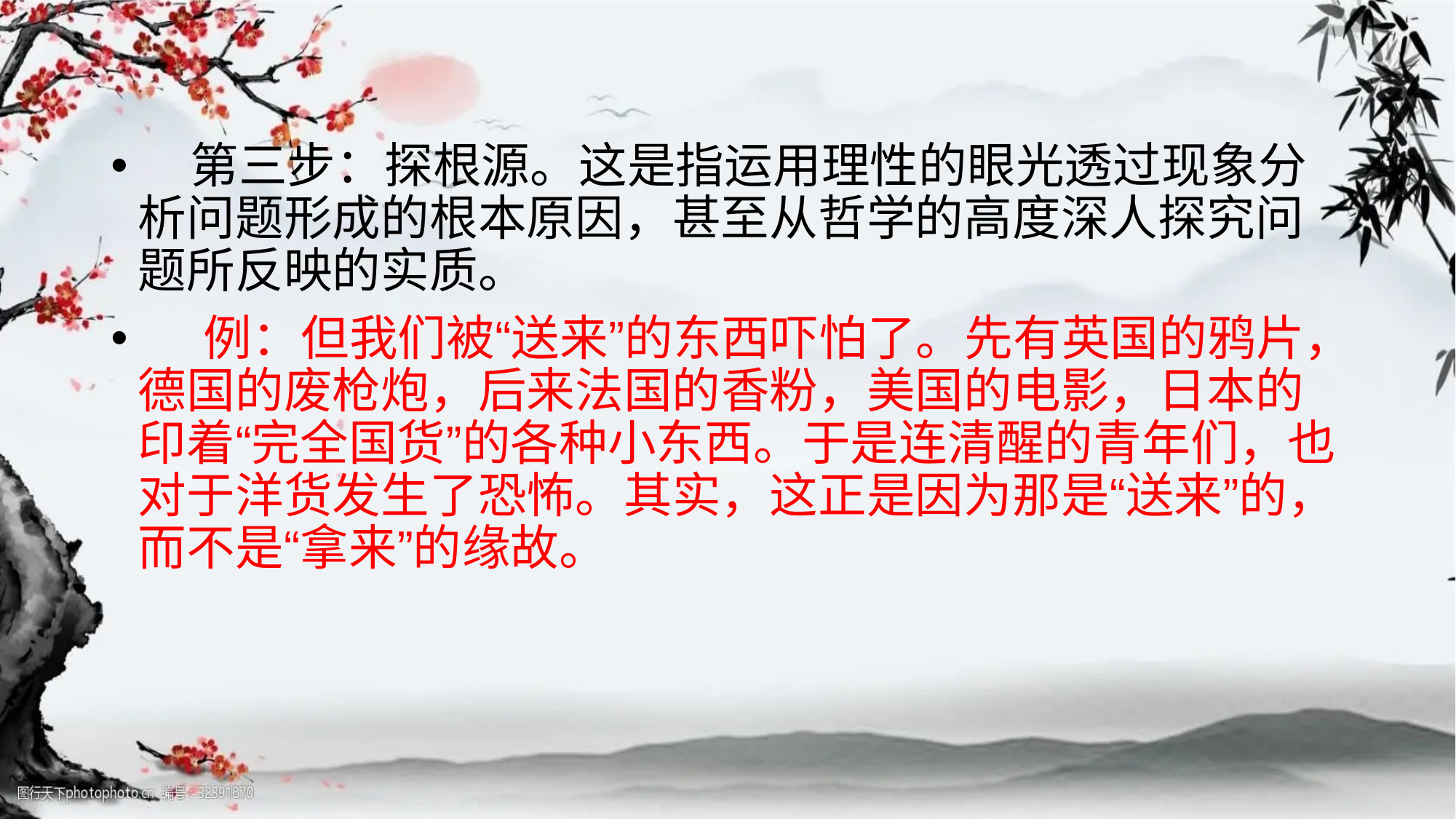

第三步：探根源。这是指运用理性的眼光透过现象分析问题形成的根本原因，甚至从哲学的高度深人探究问题所反映的实质。
    例：但我们被“送来”的东西吓怕了。先有英国的鸦片，德国的废枪炮，后来法国的香粉，美国的电影，日本的印着“完全国货”的各种小东西。于是连清醒的青年们，也对于洋货发生了恐怖。其实，这正是因为那是“送来”的，而不是“拿来”的缘故。